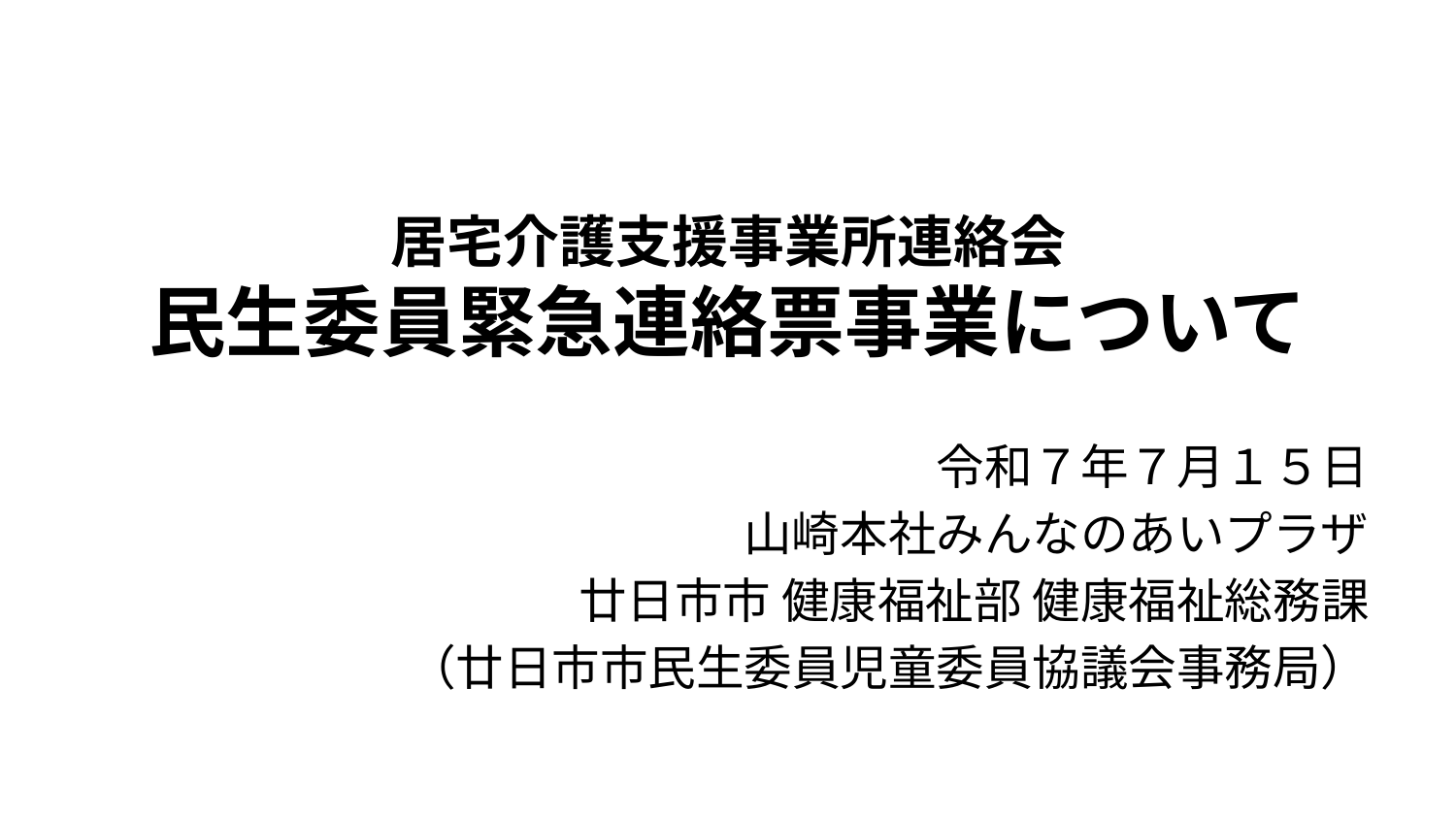

# 居宅介護支援事業所連絡会
民生委員緊急連絡票事業について
令和７年７月１５日
山崎本社みんなのあいプラザ
廿日市市 健康福祉部 健康福祉総務課
（廿日市市民生委員児童委員協議会事務局）